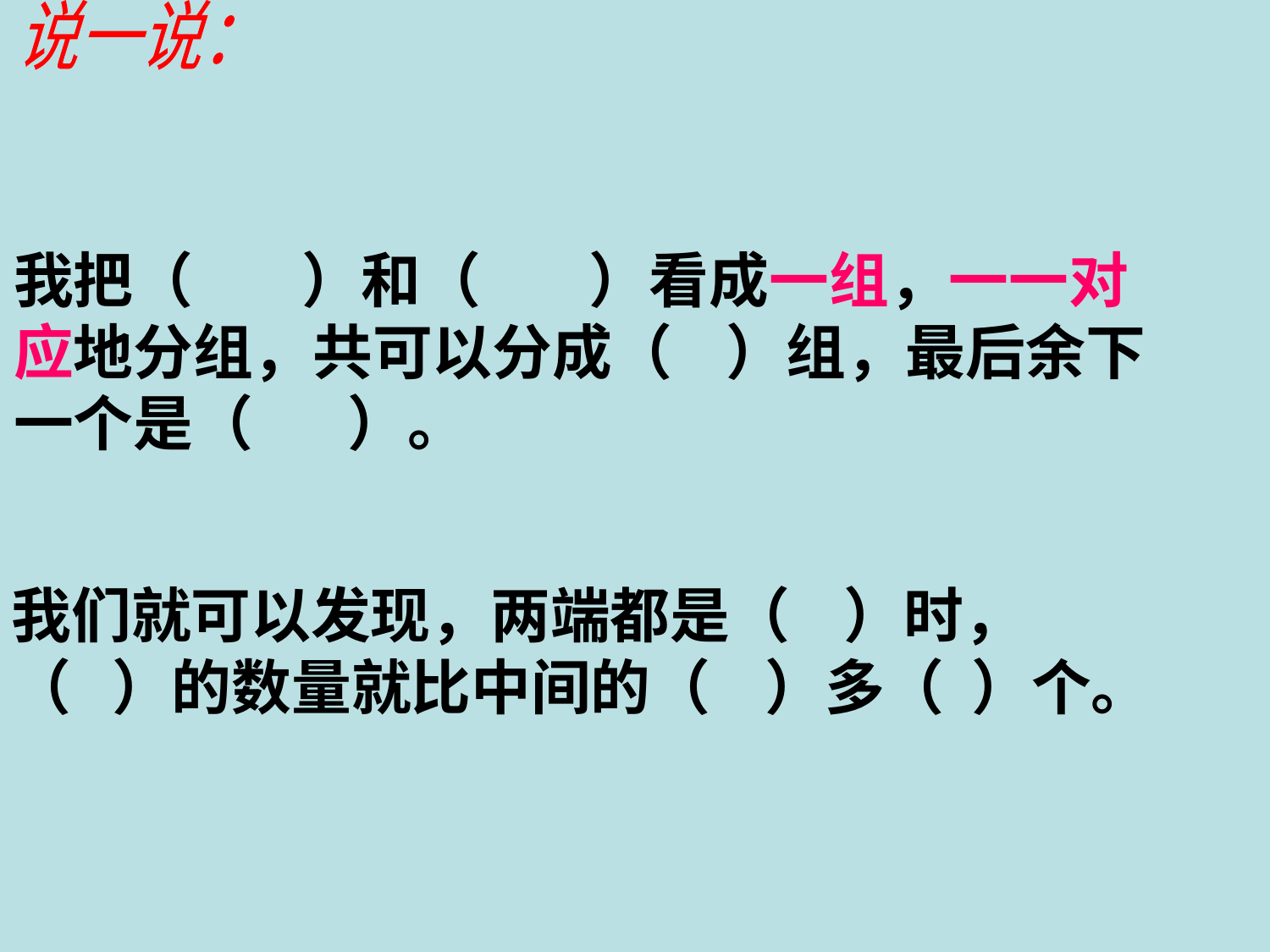

说一说：
我把（        ）和（        ）看成一组，一一对应地分组，共可以分成（    ）组，最后余下一个是（       ）。
我们就可以发现，两端都是（    ）时，
（   ）的数量就比中间的（    ）多（  ）个。